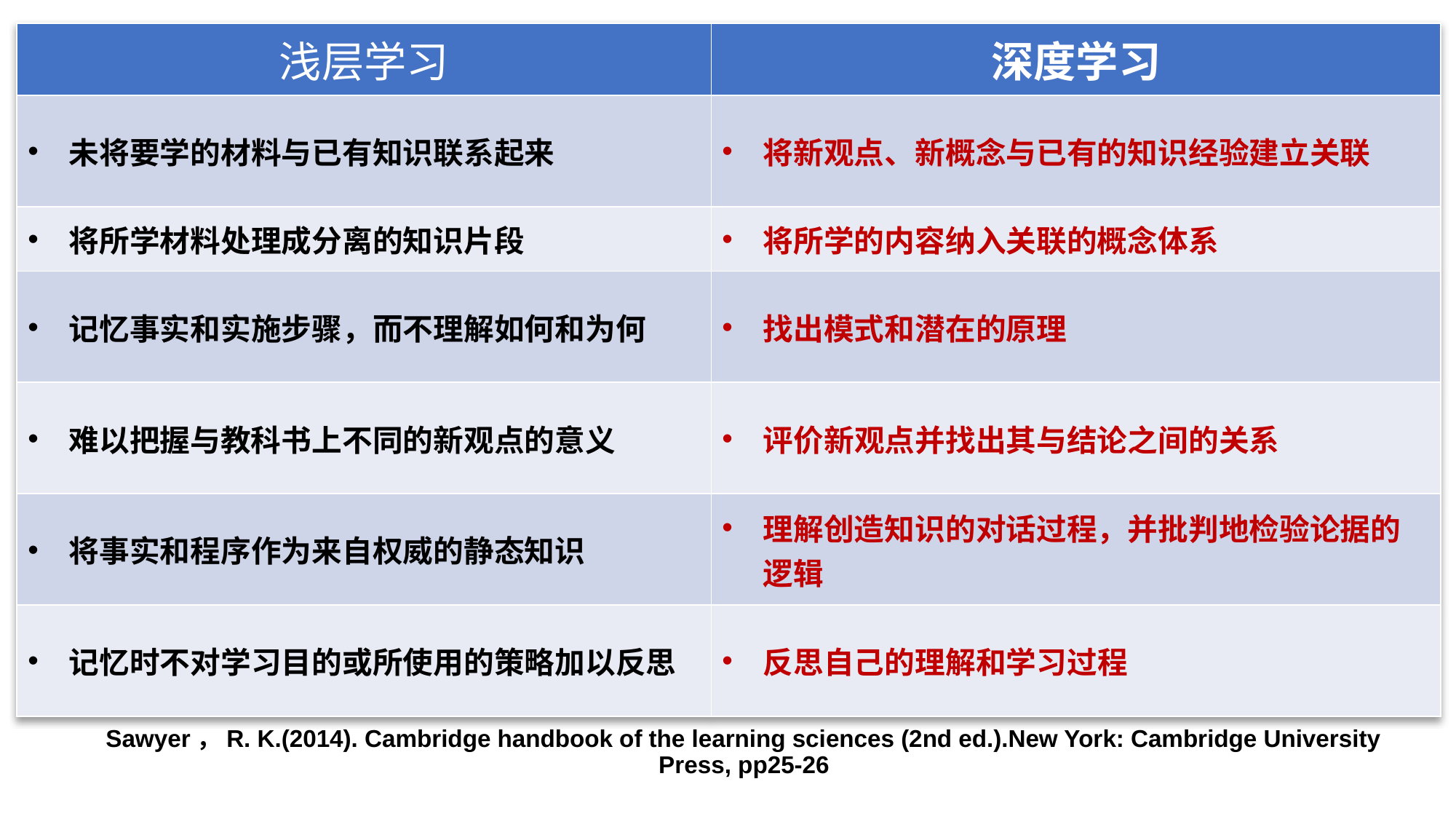

| 浅层学习 | 深度学习 |
| --- | --- |
| 未将要学的材料与已有知识联系起来 | 将新观点、新概念与已有的知识经验建立关联 |
| 将所学材料处理成分离的知识片段 | 将所学的内容纳入关联的概念体系 |
| 记忆事实和实施步骤，而不理解如何和为何 | 找出模式和潜在的原理 |
| 难以把握与教科书上不同的新观点的意义 | 评价新观点并找出其与结论之间的关系 |
| 将事实和程序作为来自权威的静态知识 | 理解创造知识的对话过程，并批判地检验论据的逻辑 |
| 记忆时不对学习目的或所使用的策略加以反思 | 反思自己的理解和学习过程 |
# Sawyer，R. K.(2014). Cambridge handbook of the learning sciences (2nd ed.).New York: Cambridge University Press, pp25-26